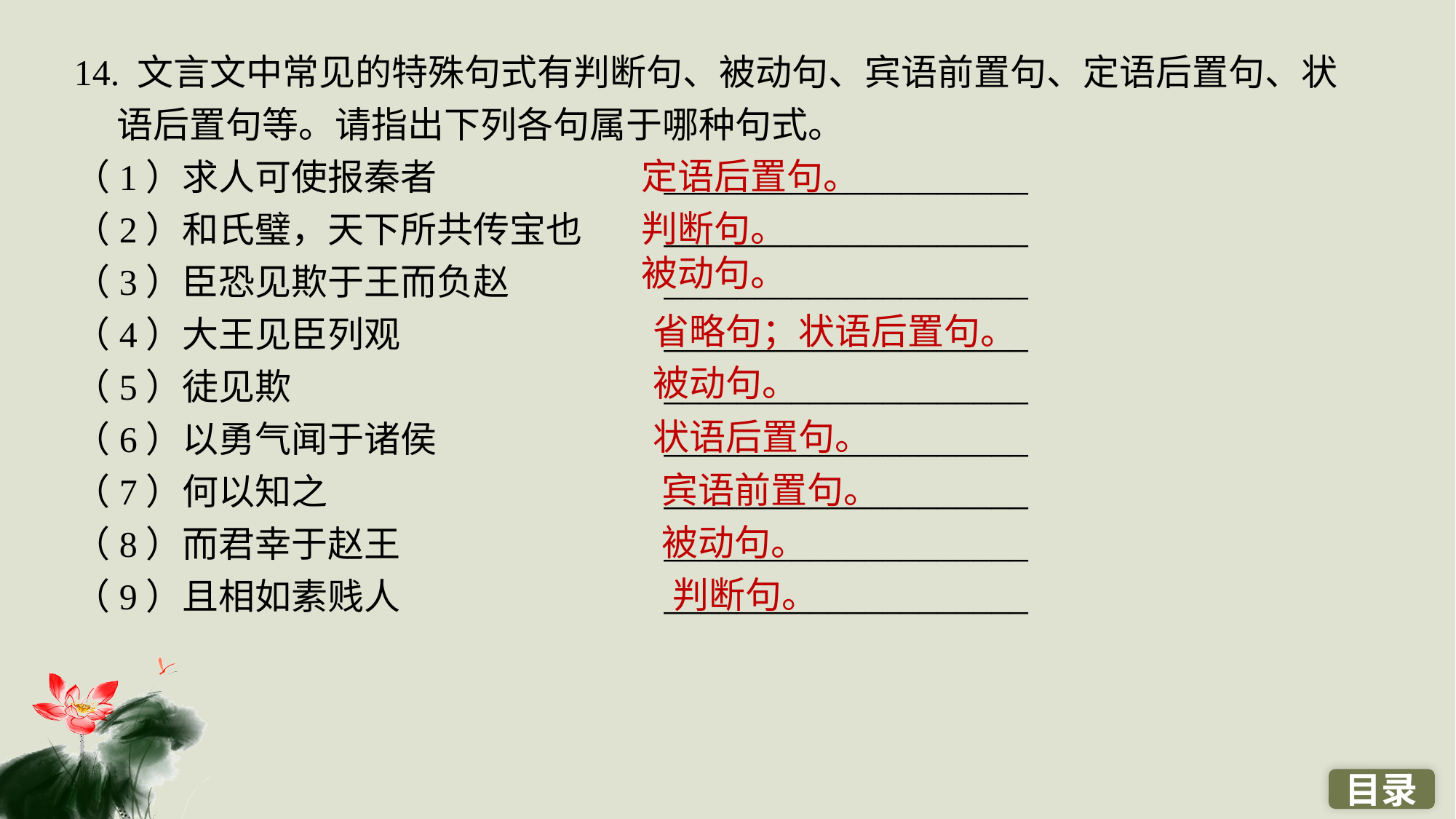

14. 文言文中常见的特殊句式有判断句、被动句、宾语前置句、定语后置句、状语后置句等。请指出下列各句属于哪种句式。
（1）求人可使报秦者　　　　　　____________________
（2）和氏璧，天下所共传宝也　　____________________
（3）臣恐见欺于王而负赵　　　　____________________
（4）大王见臣列观　　　　　　　____________________
（5）徒见欺　　　　　　　　　　____________________
（6）以勇气闻于诸侯　　　　　　____________________
（7）何以知之　　　　　　　　　____________________
（8）而君幸于赵王　　　　　　　____________________
（9）且相如素贱人　　　　　　　____________________
定语后置句。
判断句。
被动句。
省略句；状语后置句。
被动句。
状语后置句。
宾语前置句。
被动句。
判断句。